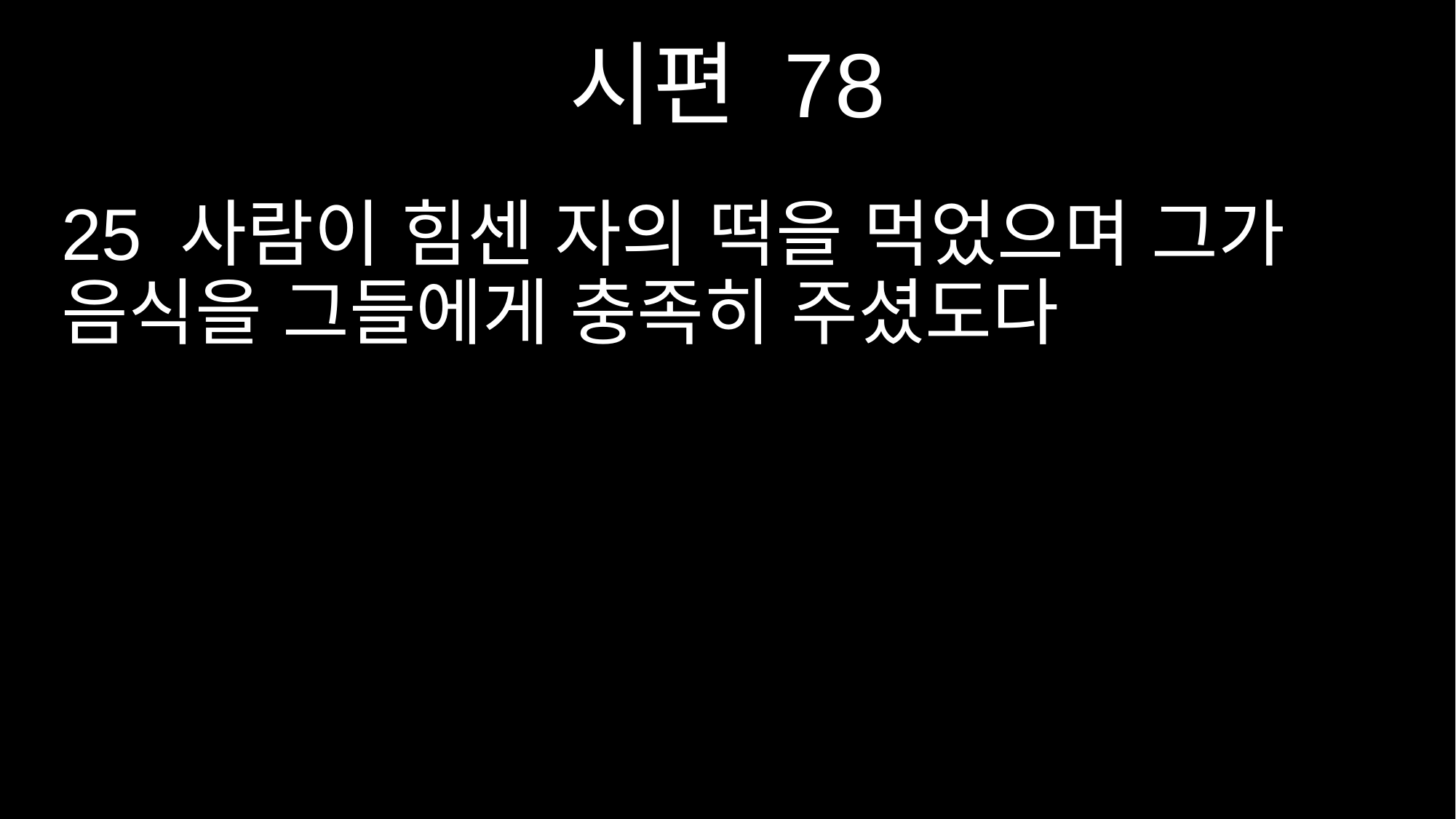

시편 78
25 사람이 힘센 자의 떡을 먹었으며 그가 음식을 그들에게 충족히 주셨도다